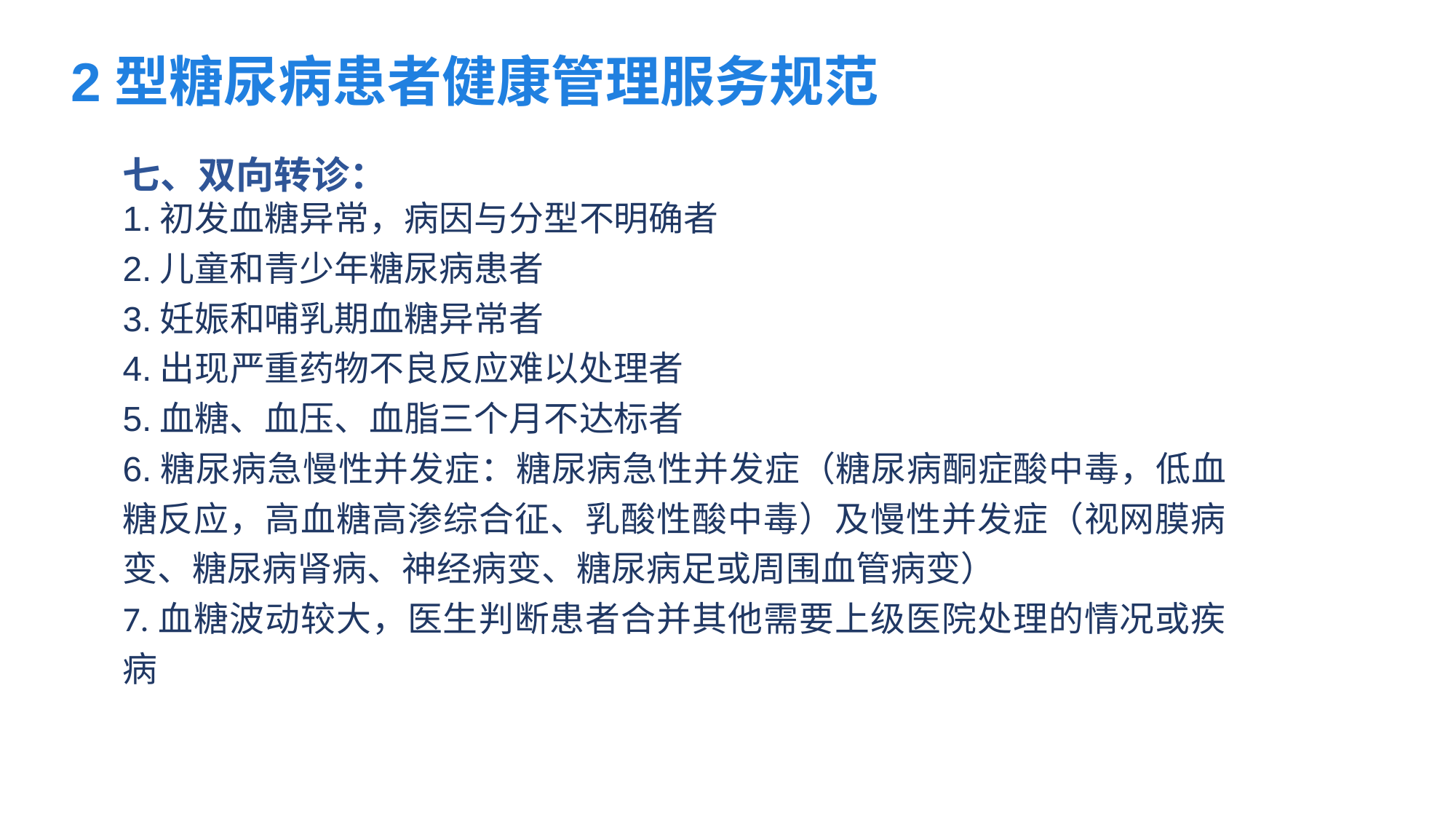

2型糖尿病患者健康管理服务规范
七、双向转诊：
1.初发血糖异常，病因与分型不明确者
2.儿童和青少年糖尿病患者
3.妊娠和哺乳期血糖异常者
4.出现严重药物不良反应难以处理者
5.血糖、血压、血脂三个月不达标者
6.糖尿病急慢性并发症：糖尿病急性并发症（糖尿病酮症酸中毒，低血糖反应，高血糖高渗综合征、乳酸性酸中毒）及慢性并发症（视网膜病变、糖尿病肾病、神经病变、糖尿病足或周围血管病变）
7.血糖波动较大，医生判断患者合并其他需要上级医院处理的情况或疾病